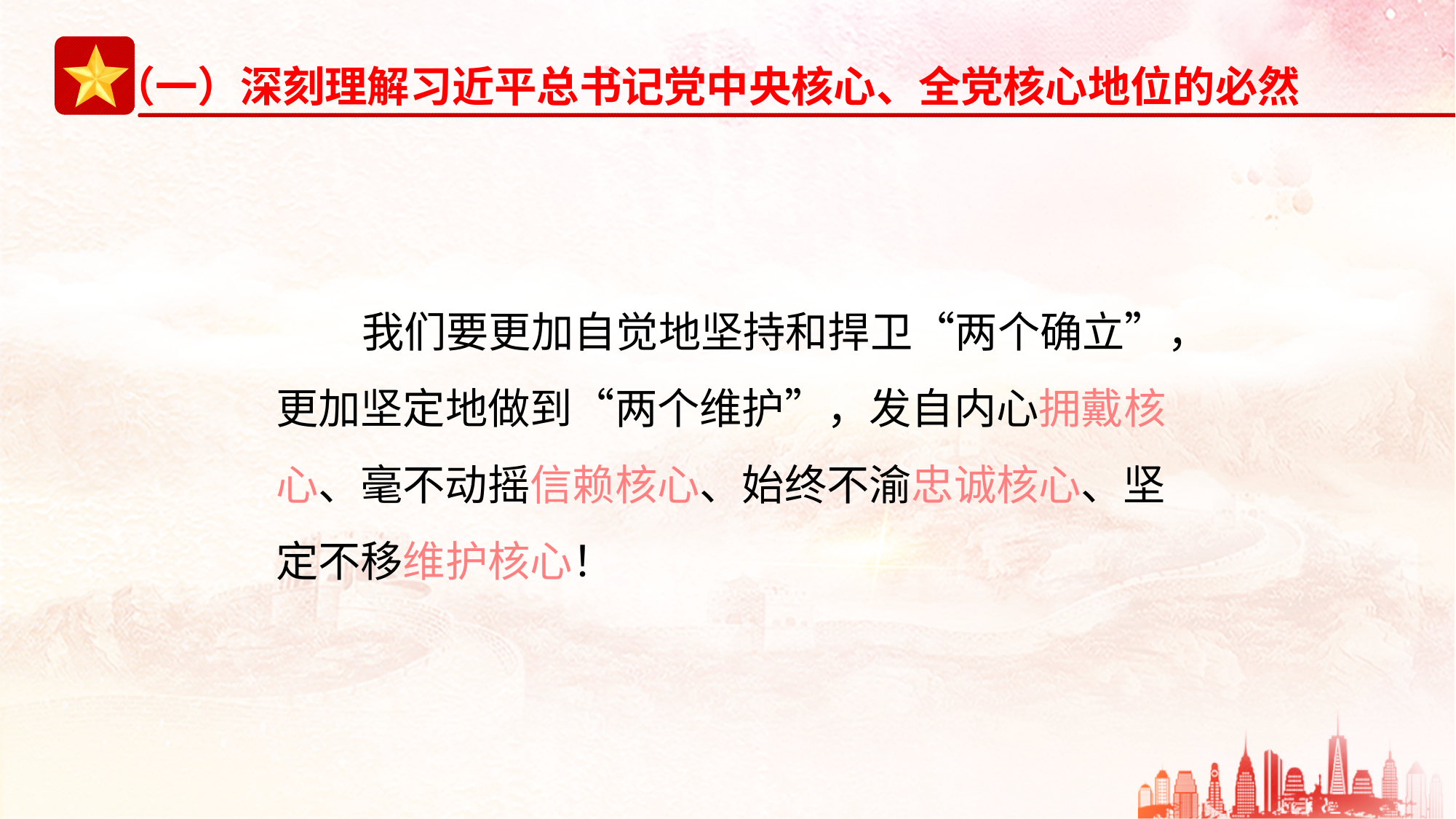

我们要更加自觉地坚持和捍卫“两个确立”，更加坚定地做到“两个维护”，发自内心拥戴核心、毫不动摇信赖核心、始终不渝忠诚核心、坚定不移维护核心！